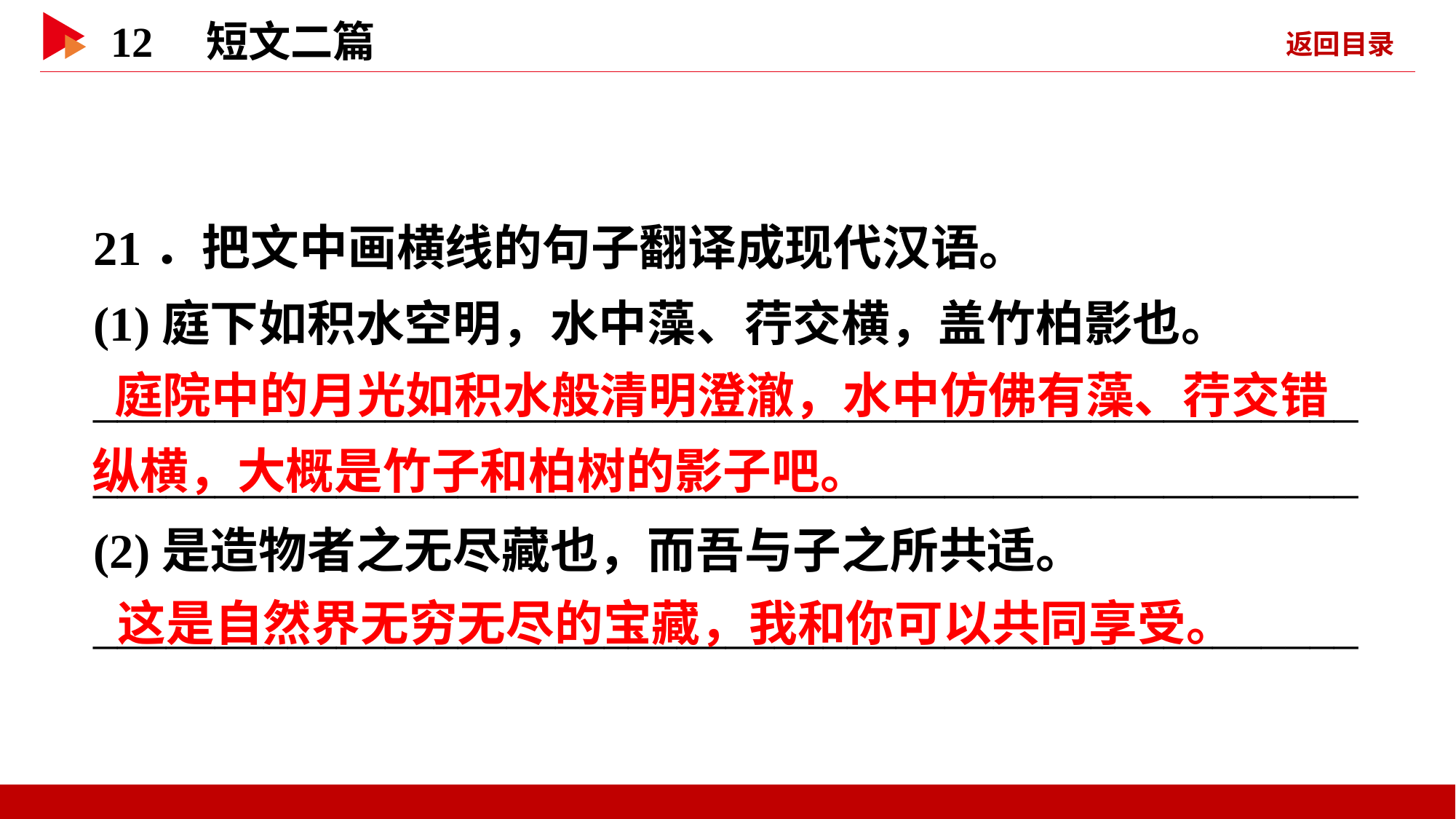

21．把文中画横线的句子翻译成现代汉语。
(1)庭下如积水空明，水中藻、荇交横，盖竹柏影也。
________________________________________________________________________________________________________
(2)是造物者之无尽藏也，而吾与子之所共适。
____________________________________________________
 庭院中的月光如积水般清明澄澈，水中仿佛有藻、荇交错纵横，大概是竹子和柏树的影子吧。
 这是自然界无穷无尽的宝藏，我和你可以共同享受。